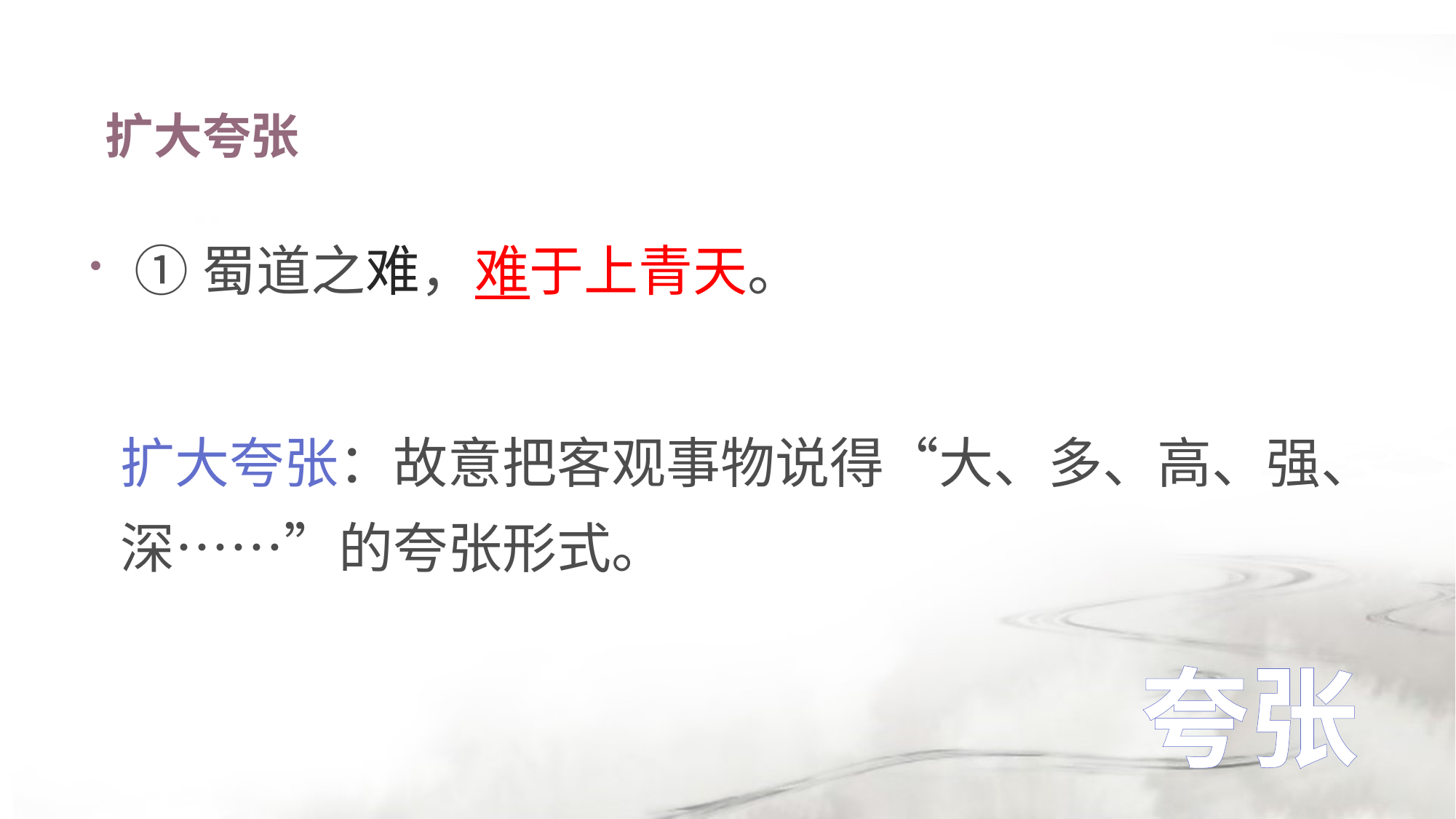

# 扩大夸张
①蜀道之难，难于上青天。
扩大夸张：故意把客观事物说得“大、多、高、强、
深……”的夸张形式。
夸张